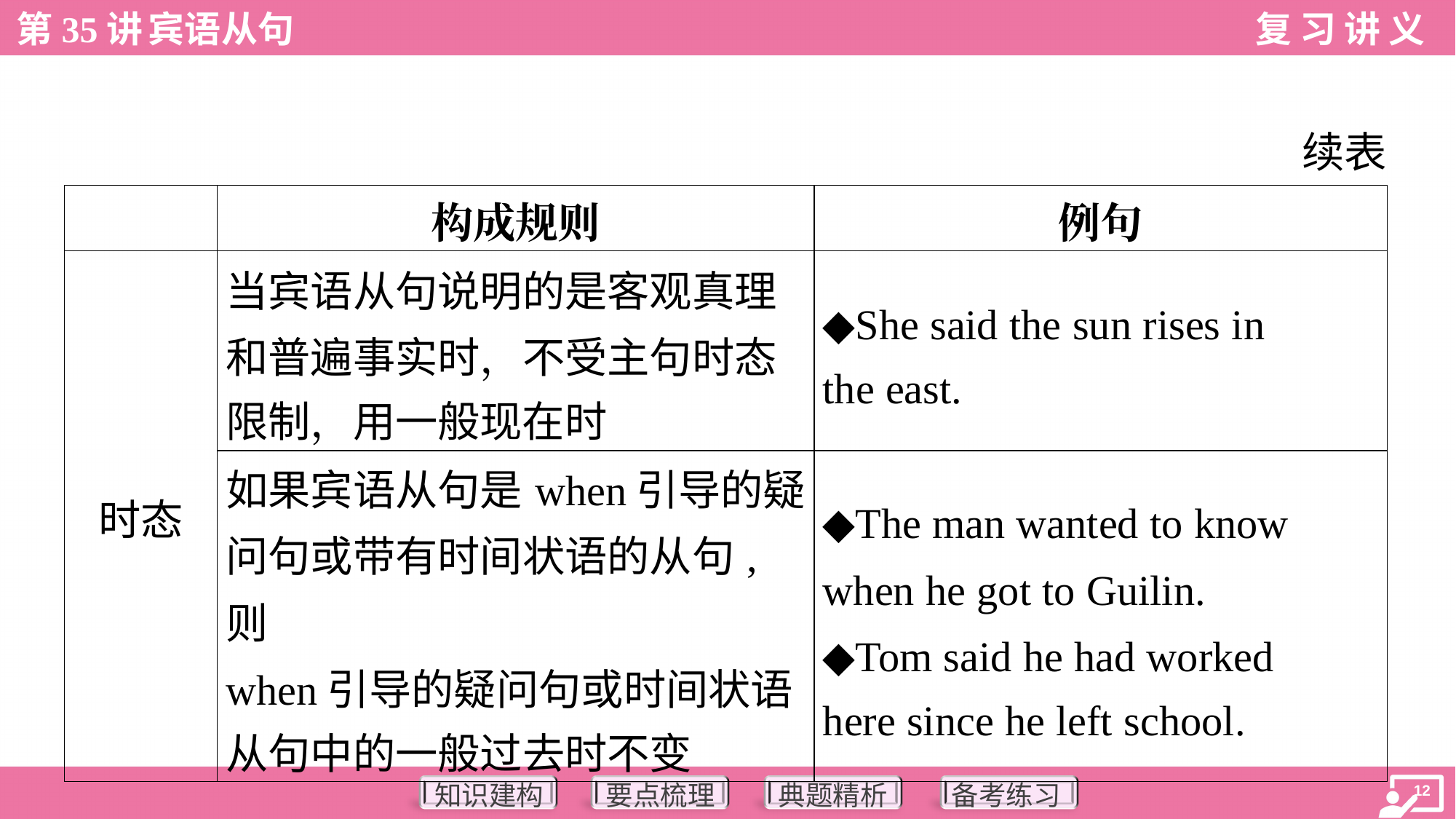

续表
|  | 构成规则 | 例句 |
| --- | --- | --- |
| 时态 | 当宾语从句说明的是客观真理 和普遍事实时，不受主句时态 限制，用一般现在时 | ◆She said the sun rises in the east. |
|  | 如果宾语从句是when引导的疑 问句或带有时间状语的从句,则 when引导的疑问句或时间状语 从句中的一般过去时不变 | ◆The man wanted to know when he got to Guilin. ◆Tom said he had worked here since he left school. |